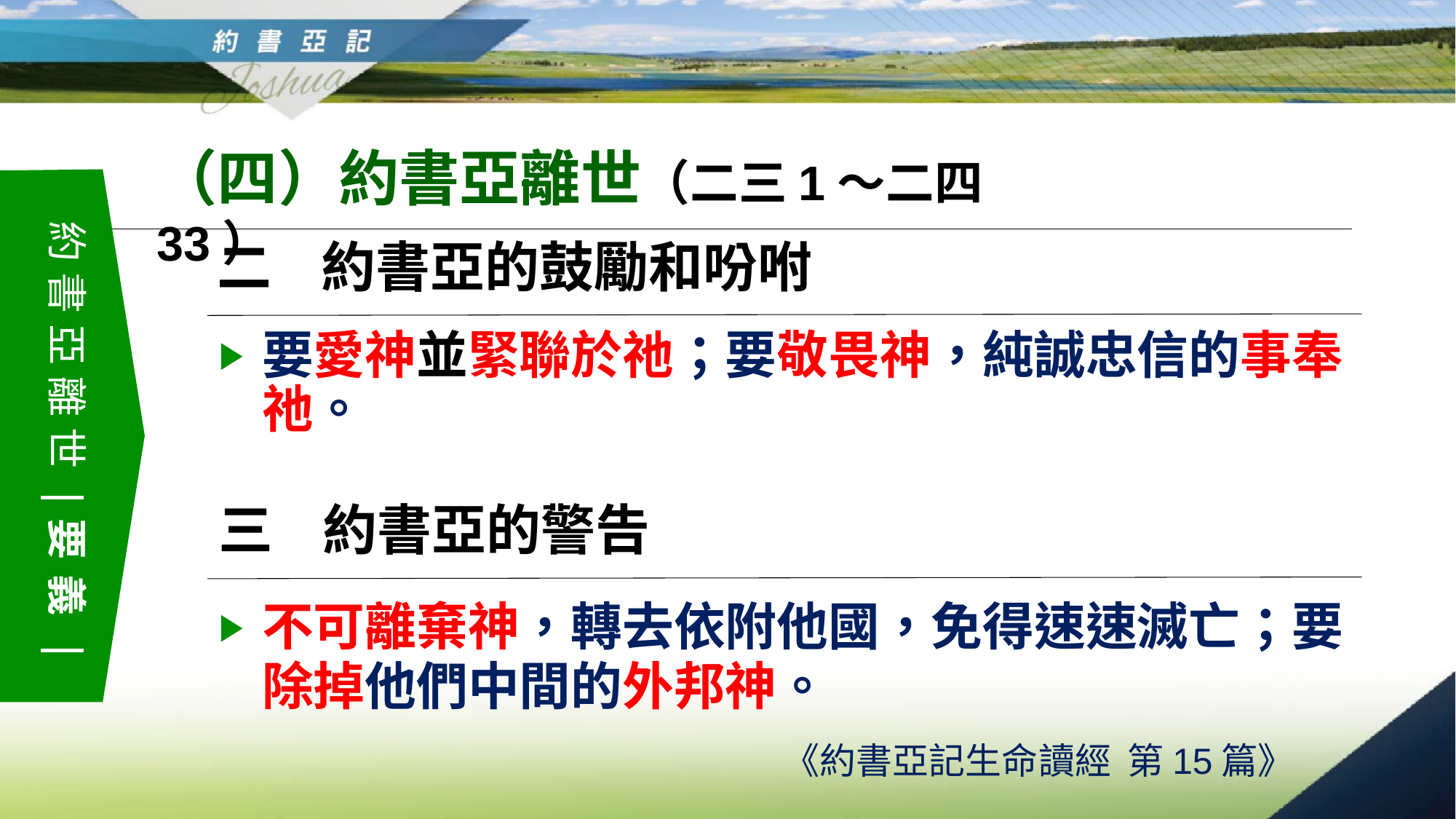

（四）約書亞離世（二三1～二四33）

拈鬮分配美地 要義
約書亞離世  要義
二    約書亞的鼓勵和吩咐
要愛神並緊聯於祂；要敬畏神，純誠忠信的事奉祂。

三    約書亞的警告
不可離棄神，轉去依附他國，免得速速滅亡；要除掉他們中間的外邦神。

《約書亞記生命讀經  第15篇》